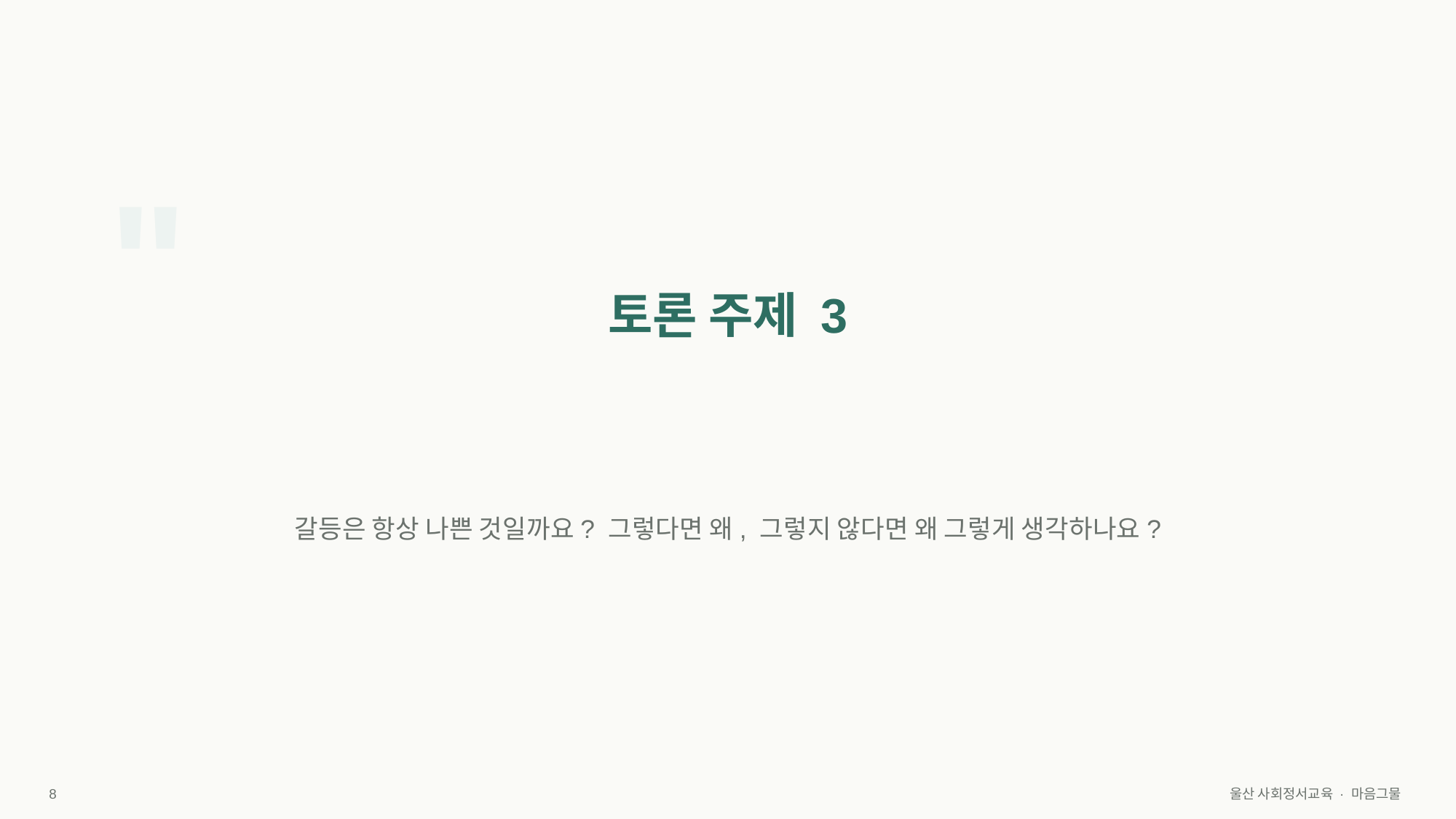

"
토론 주제 3
갈등은 항상 나쁜 것일까요? 그렇다면 왜, 그렇지 않다면 왜 그렇게 생각하나요?
8
울산 사회정서교육 · 마음그물